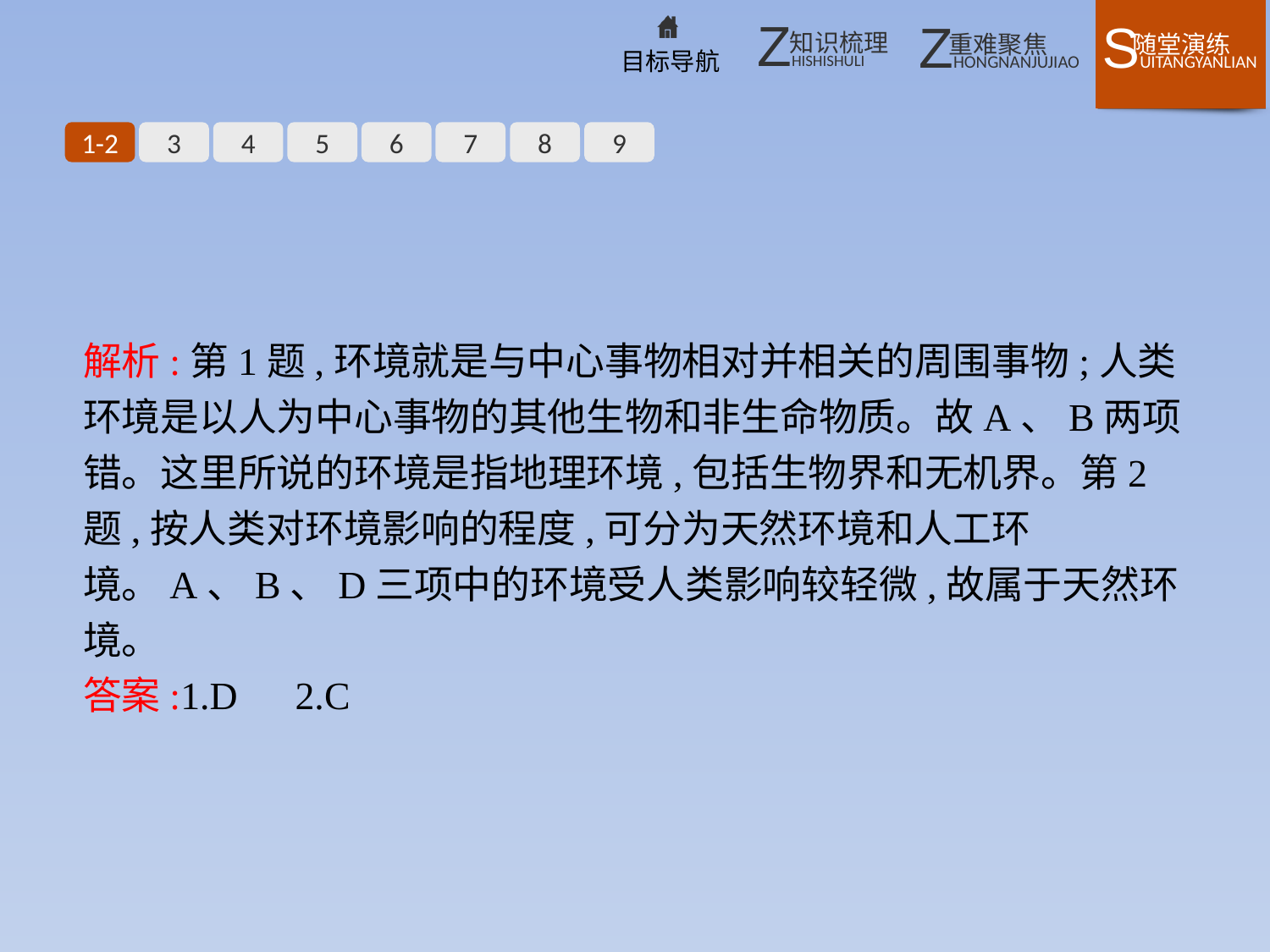

1-2
3
4
5
6
7
8
9
解析:第1题,环境就是与中心事物相对并相关的周围事物;人类环境是以人为中心事物的其他生物和非生命物质。故A、B两项错。这里所说的环境是指地理环境,包括生物界和无机界。第2题,按人类对环境影响的程度,可分为天然环境和人工环境。A、B、D三项中的环境受人类影响较轻微,故属于天然环境。
答案:1.D　2.C